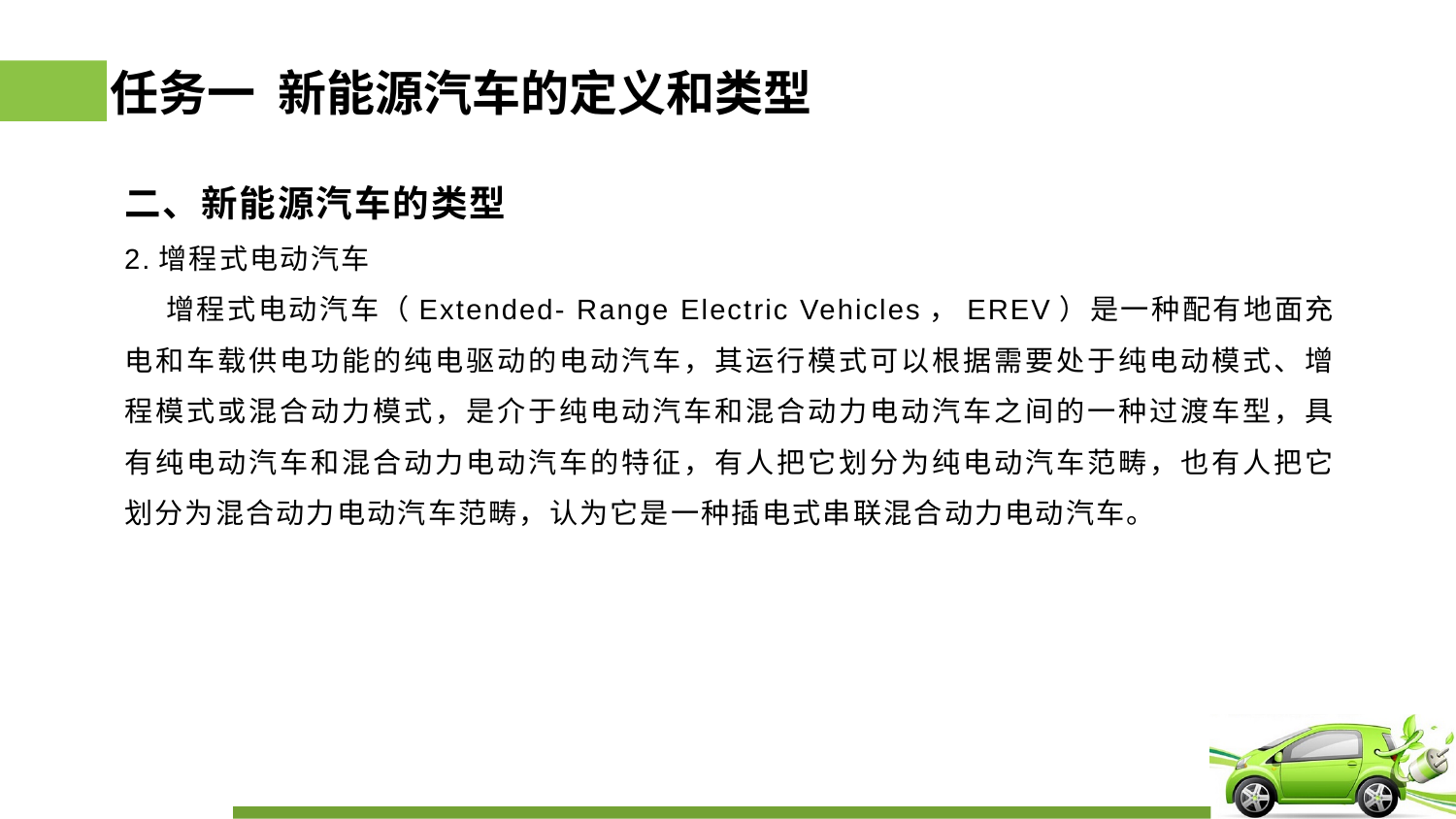

# 任务一  新能源汽车的定义和类型
二、新能源汽车的类型
2.增程式电动汽车
    增程式电动汽车（Extended- Range Electric Vehicles，EREV）是一种配有地面充电和车载供电功能的纯电驱动的电动汽车，其运行模式可以根据需要处于纯电动模式、增程模式或混合动力模式，是介于纯电动汽车和混合动力电动汽车之间的一种过渡车型，具有纯电动汽车和混合动力电动汽车的特征，有人把它划分为纯电动汽车范畴，也有人把它划分为混合动力电动汽车范畴，认为它是一种插电式串联混合动力电动汽车。